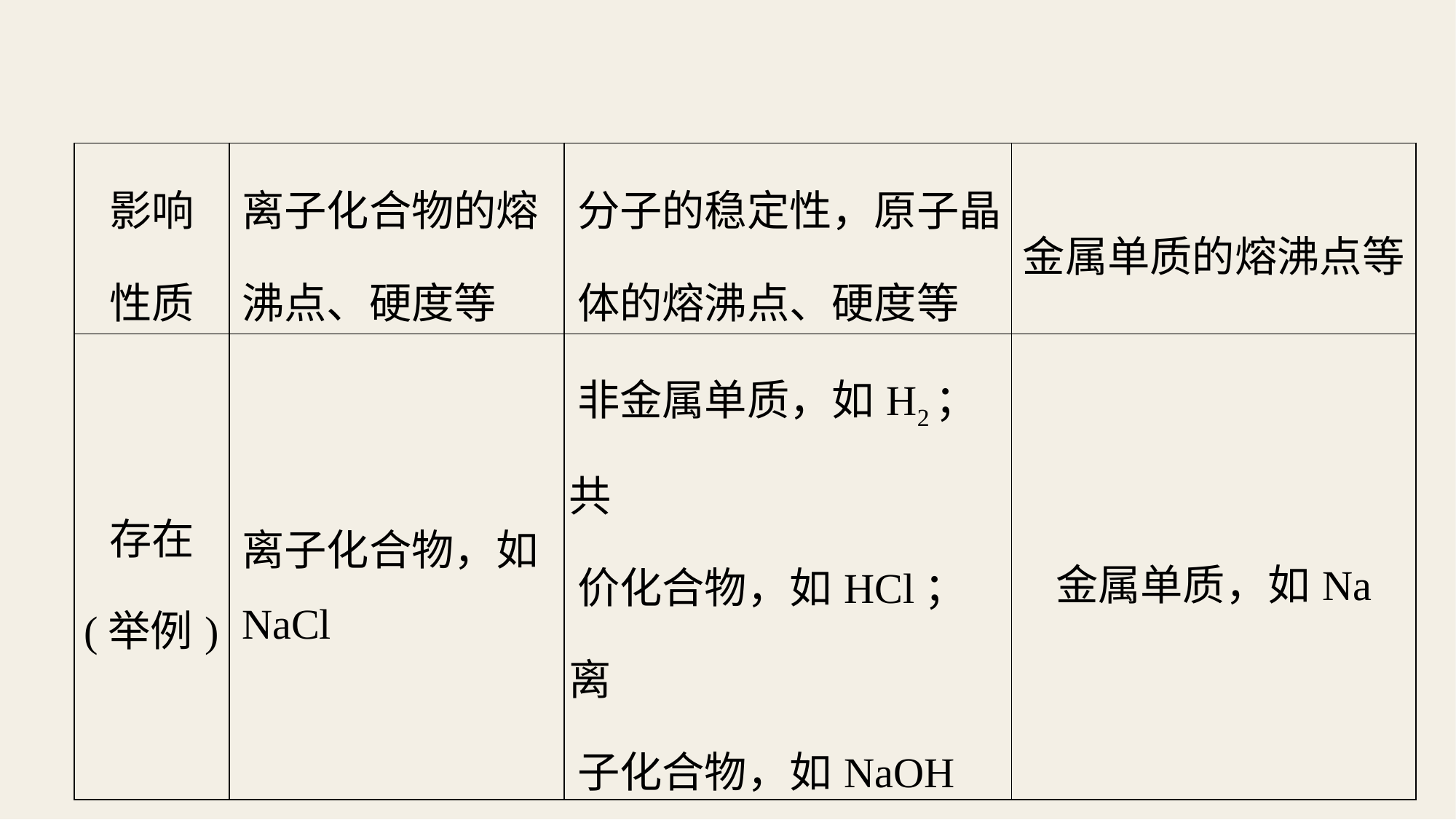

| 影响 性质 | 离子化合物的熔 沸点、硬度等 | 分子的稳定性，原子晶 体的熔沸点、硬度等 | 金属单质的熔沸点等 |
| --- | --- | --- | --- |
| 存在 (举例) | 离子化合物，如 NaCl | 非金属单质，如H2；共 价化合物，如HCl；离 子化合物，如NaOH | 金属单质，如Na |